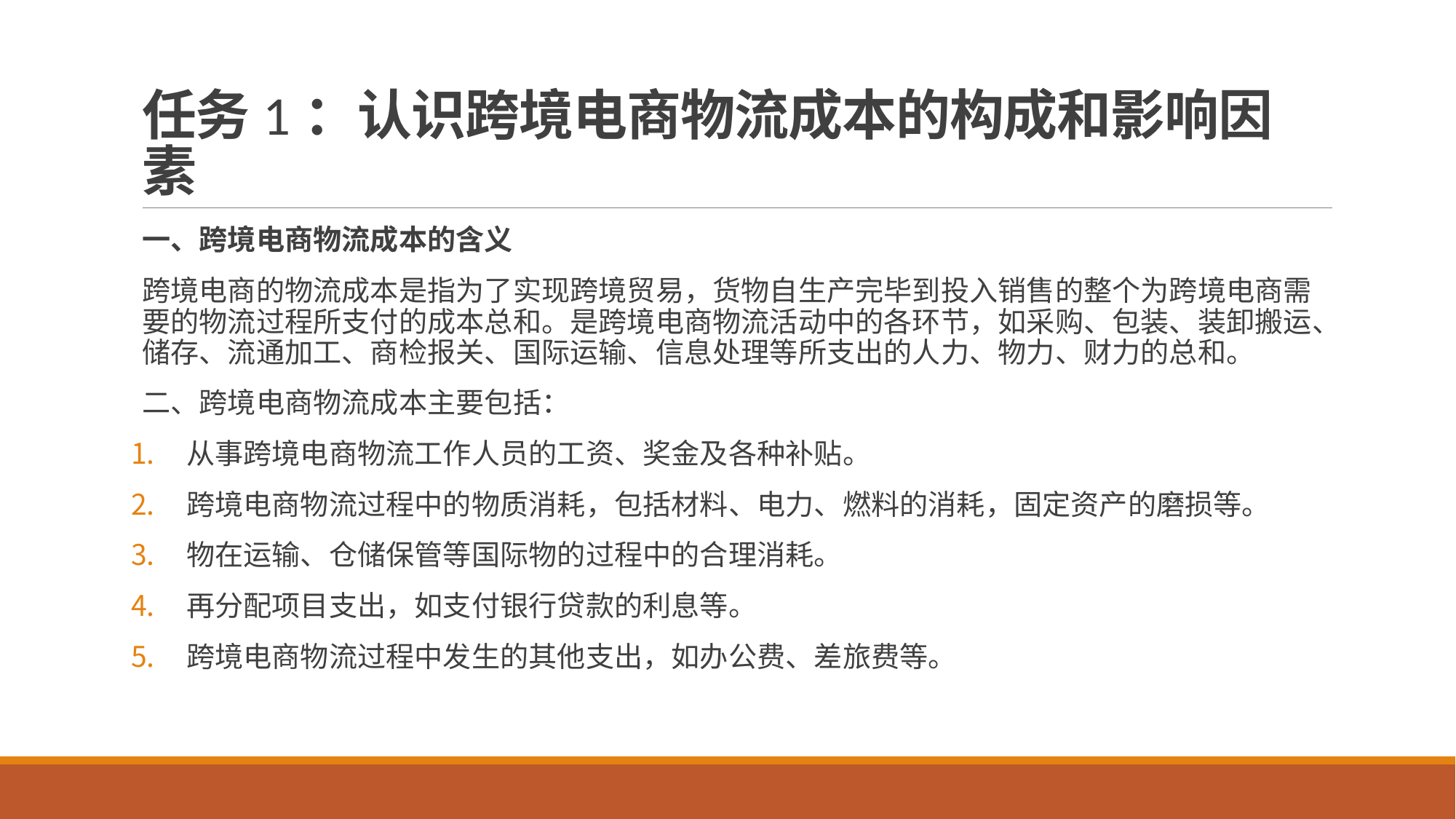

# 任务1：认识跨境电商物流成本的构成和影响因素
一、跨境电商物流成本的含义
跨境电商的物流成本是指为了实现跨境贸易，货物自生产完毕到投入销售的整个为跨境电商需要的物流过程所支付的成本总和。是跨境电商物流活动中的各环节，如采购、包装、装卸搬运、储存、流通加工、商检报关、国际运输、信息处理等所支出的人力、物力、财力的总和。
二、跨境电商物流成本主要包括：
从事跨境电商物流工作人员的工资、奖金及各种补贴。
跨境电商物流过程中的物质消耗，包括材料、电力、燃料的消耗，固定资产的磨损等。
物在运输、仓储保管等国际物的过程中的合理消耗。
再分配项目支出，如支付银行贷款的利息等。
跨境电商物流过程中发生的其他支出，如办公费、差旅费等。